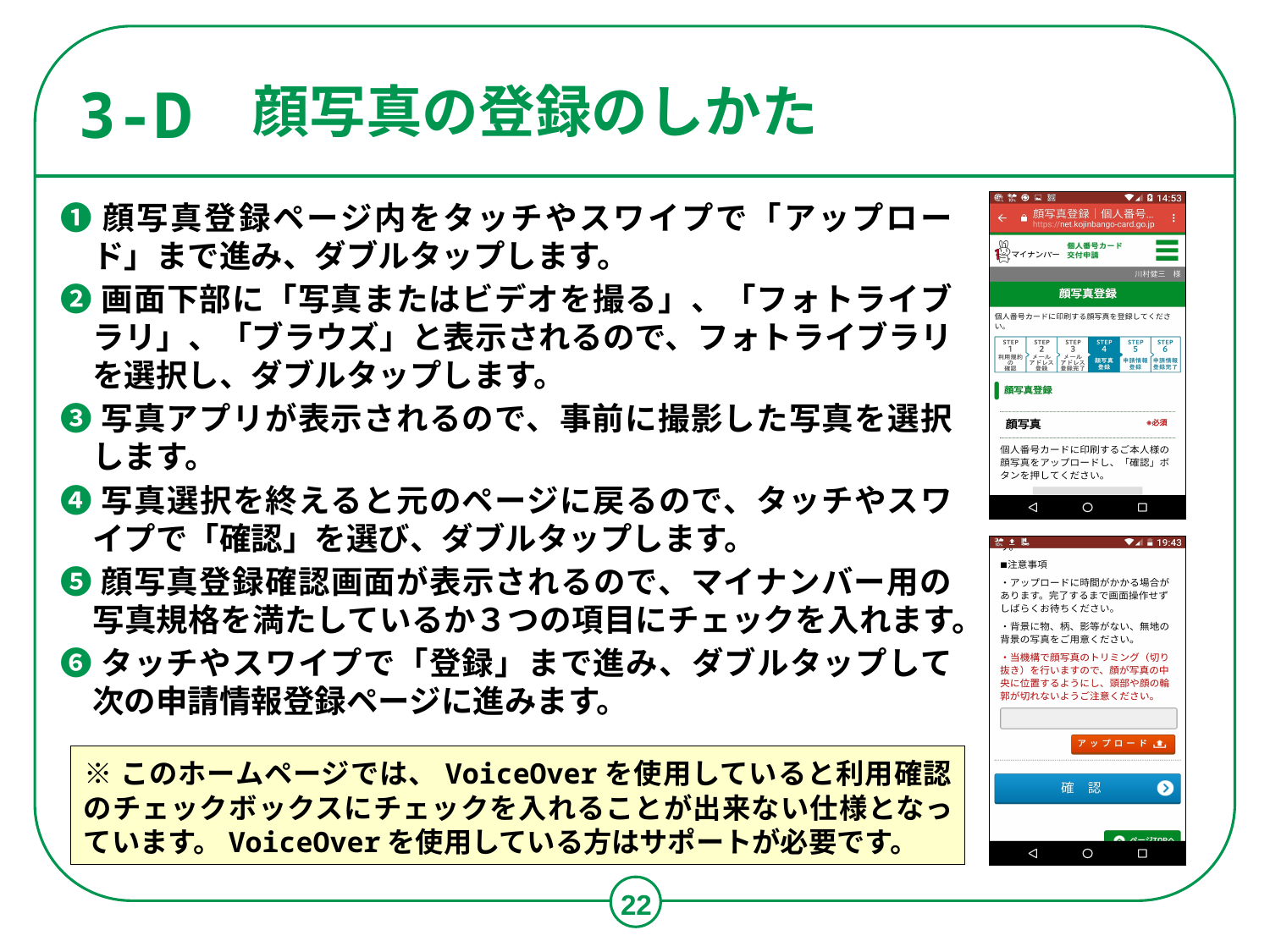

3-D
# 顔写真の登録のしかた
❶顔写真登録ページ内をタッチやスワイプで「アップロード」まで進み、ダブルタップします。
❷画面下部に「写真またはビデオを撮る」、「フォトライブラリ」、「ブラウズ」と表示されるので、フォトライブラリを選択し、ダブルタップします。
❸写真アプリが表示されるので、事前に撮影した写真を選択します。
❹写真選択を終えると元のページに戻るので、タッチやスワイプで「確認」を選び、ダブルタップします。
❺顔写真登録確認画面が表示されるので、マイナンバー用の写真規格を満たしているか３つの項目にチェックを入れます。
❻タッチやスワイプで「登録」まで進み、ダブルタップして次の申請情報登録ページに進みます。

​※このホームページでは、VoiceOverを使用していると利用確認のチェックボックスにチェックを入れることが出来ない仕様となっています。VoiceOverを使用している方はサポートが必要です。​